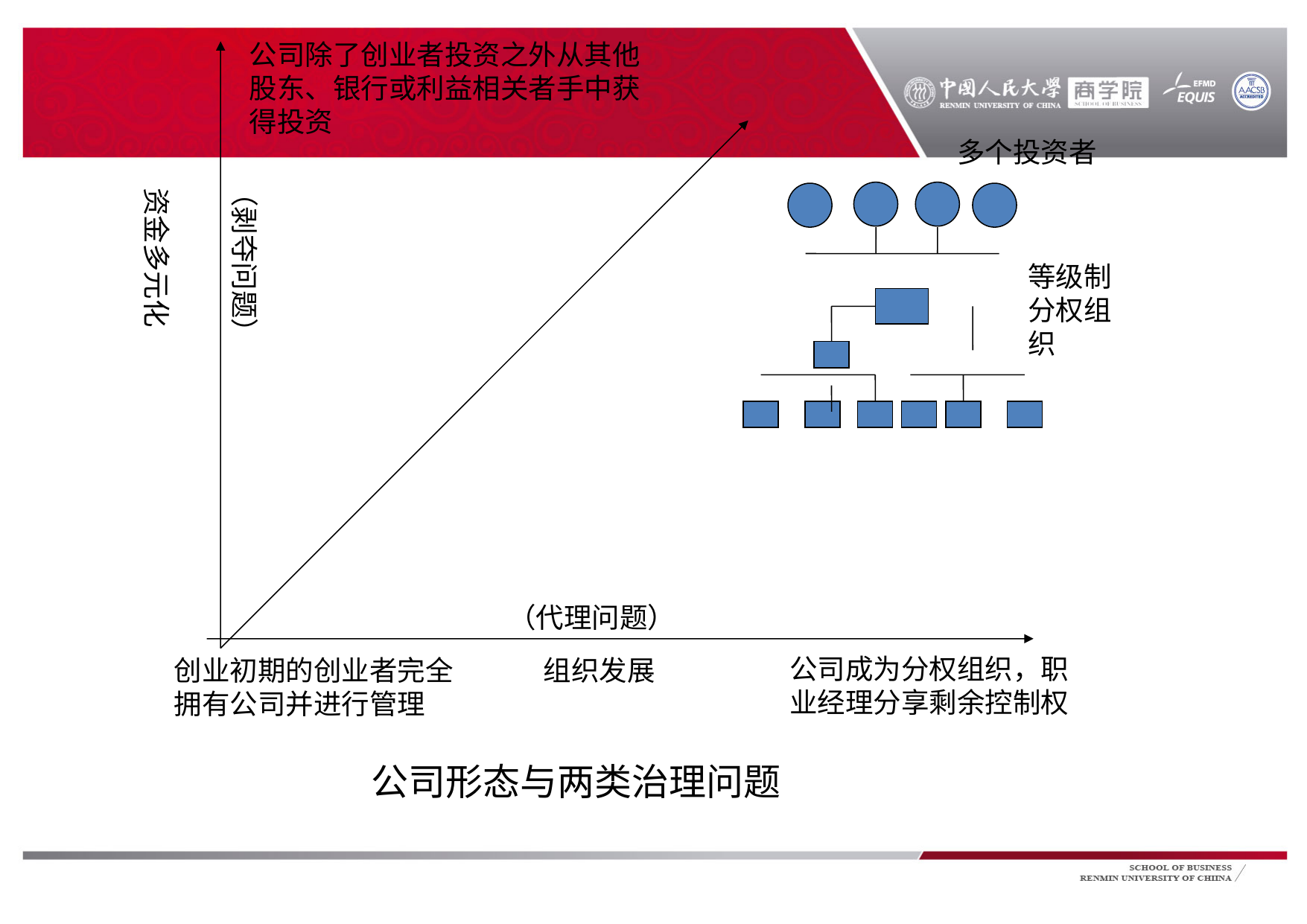

#
公司除了创业者投资之外从其他股东、银行或利益相关者手中获得投资

多个投资者
（剥夺问题）
资金多元化

等级制分权组织

（代理问题）

公司成为分权组织，职业经理分享剩余控制权
创业初期的创业者完全拥有公司并进行管理
组织发展
公司形态与两类治理问题